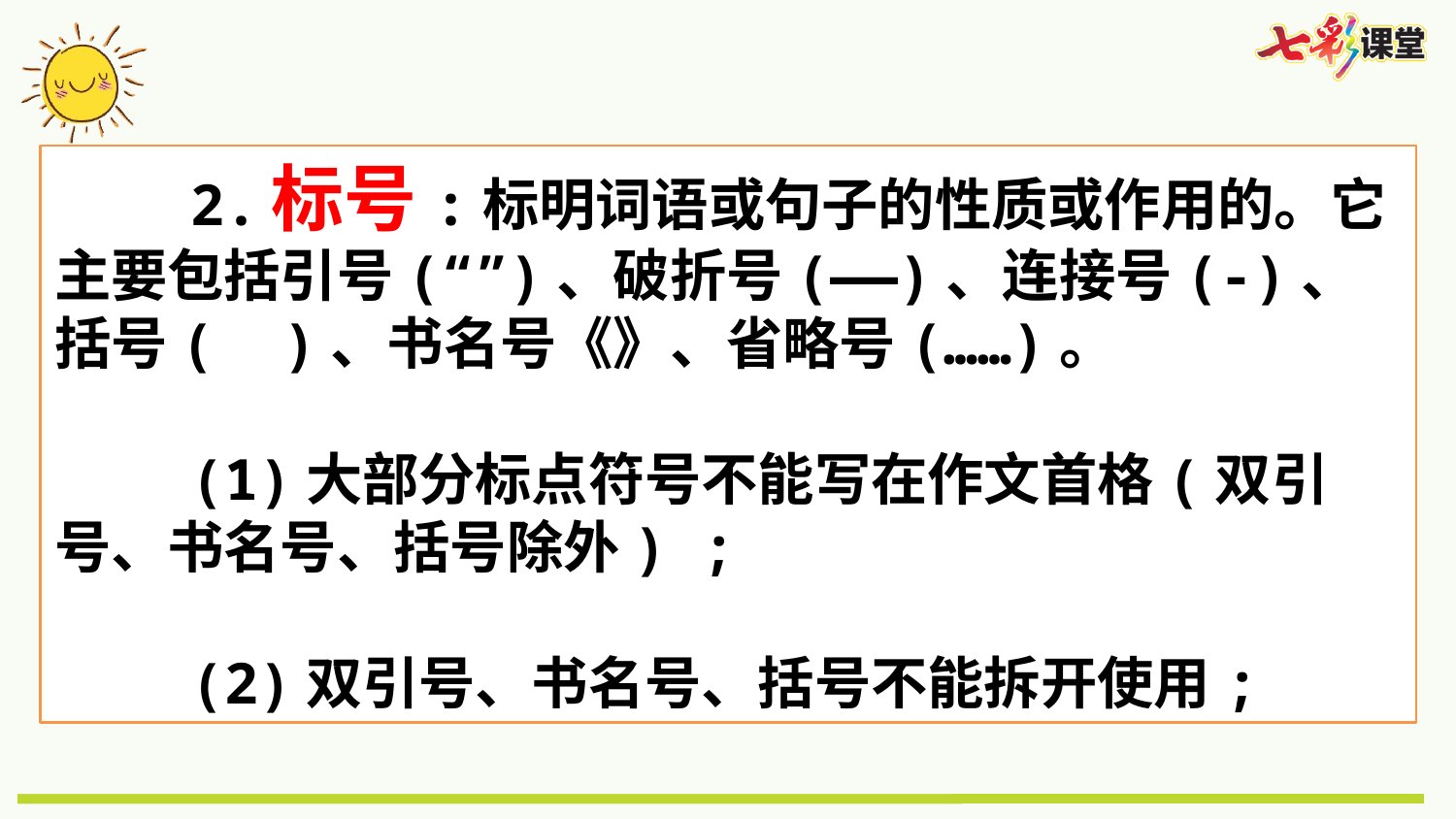

2.标号:标明词语或句子的性质或作用的。它主要包括引号(“”)、破折号(——)、连接号(-)、括号(  )、书名号《》、省略号(……)。

    (1)大部分标点符号不能写在作文首格(双引号、书名号、括号除外) ;

    (2)双引号、书名号、括号不能拆开使用;